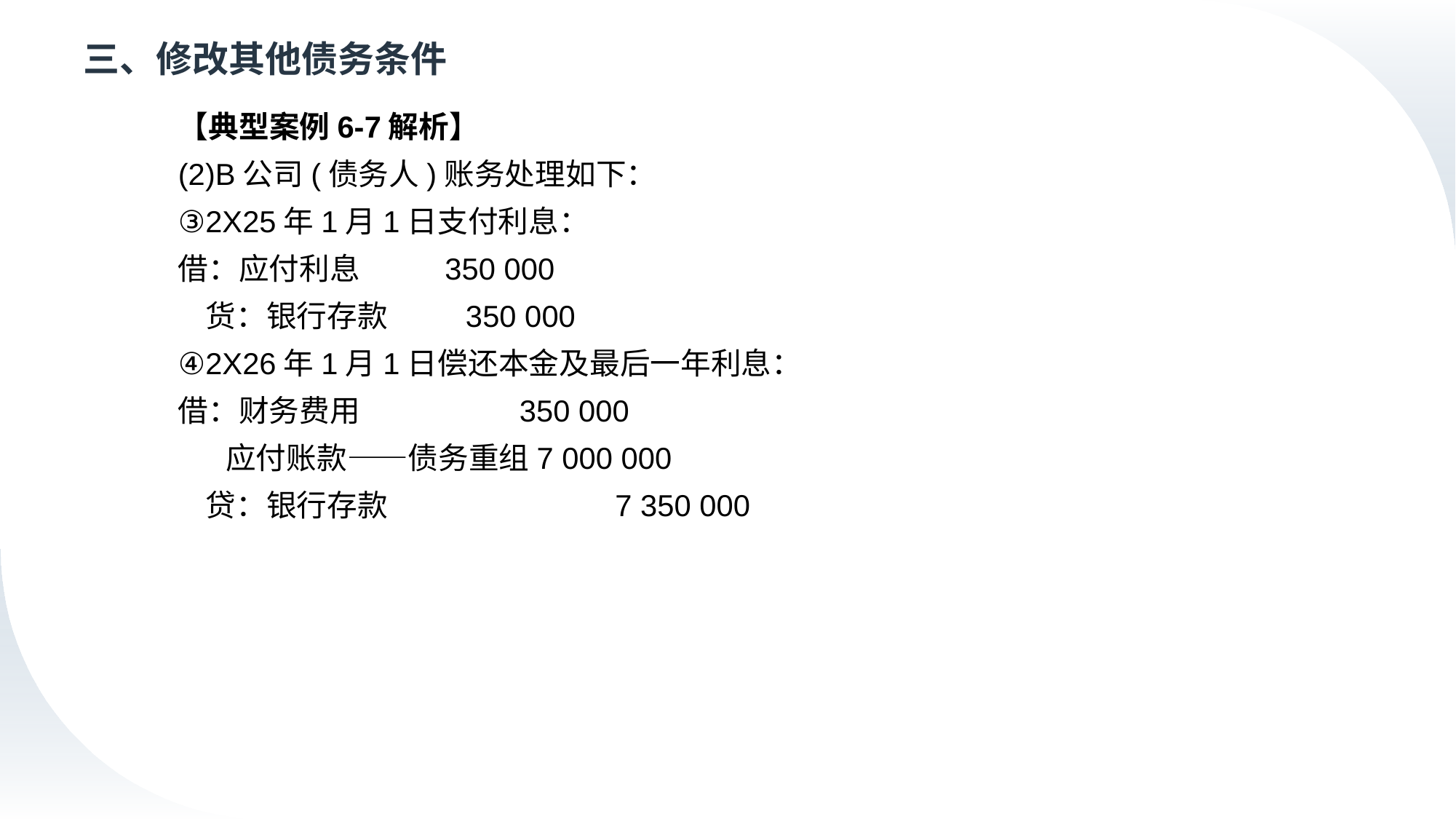

# 三、修改其他债务条件
【典型案例6-7解析】
(2)B公司(债务人)账务处理如下：
③2X25年1月1日支付利息：
借：应付利息	350 000
   货：银行存款	  350 000
④2X26年1月1日偿还本金及最后一年利息：
借：财务费用	          350 000
      应付账款——债务重组7 000 000
   贷：银行存款		        7 350 000